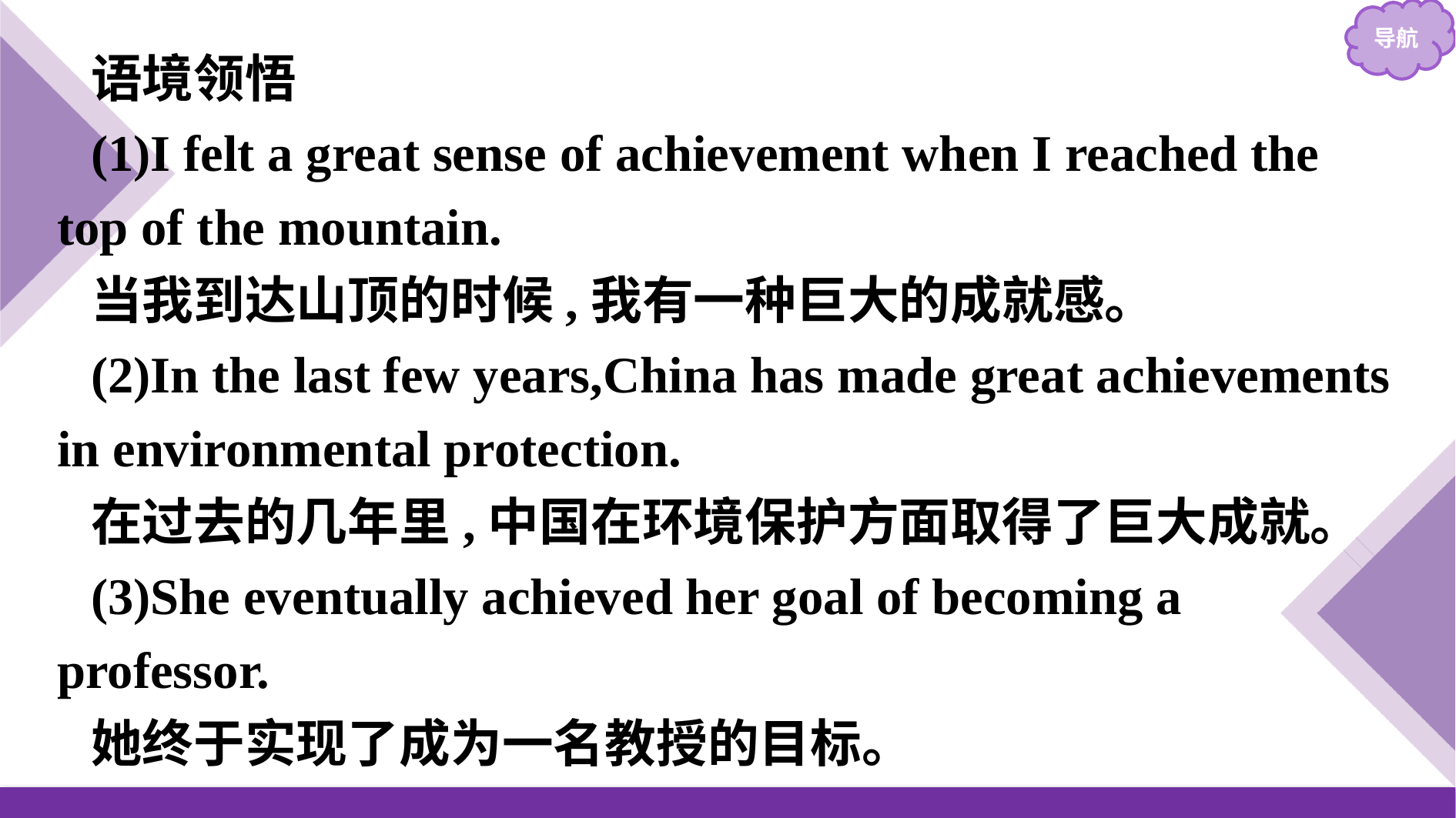

语境领悟
(1)I felt a great sense of achievement when I reached the top of the mountain.
当我到达山顶的时候,我有一种巨大的成就感。
(2)In the last few years,China has made great achievements in environmental protection.
在过去的几年里,中国在环境保护方面取得了巨大成就。
(3)She eventually achieved her goal of becoming a professor.
她终于实现了成为一名教授的目标。